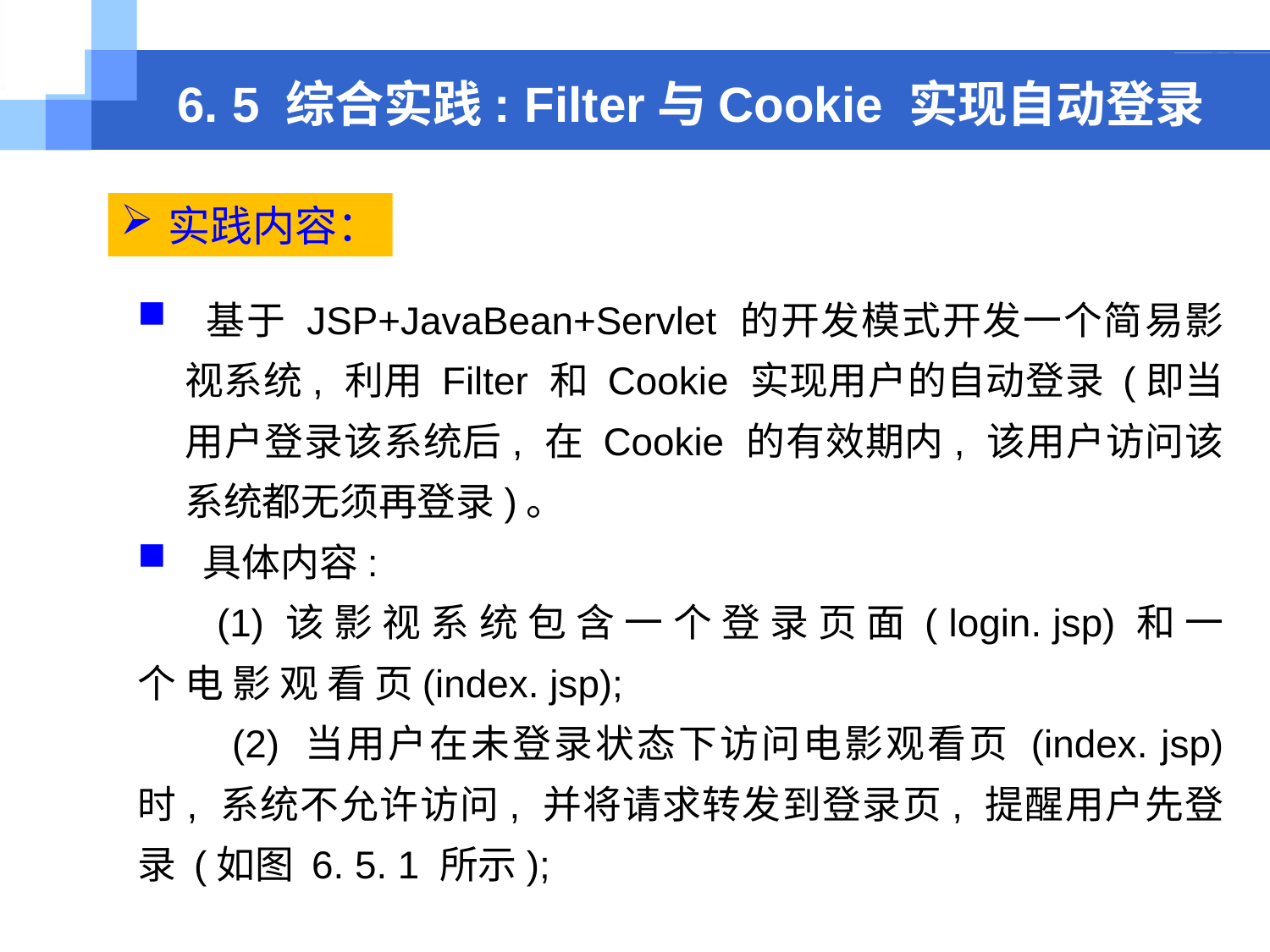

6. 5 综合实践: Filter与Cookie 实现自动登录
实践内容：
 基于 JSP+JavaBean+Servlet 的开发模式开发一个简易影视系统, 利用 Filter 和 Cookie 实现用户的自动登录 (即当用户登录该系统后, 在 Cookie 的有效期内, 该用户访问该系统都无须再登录)。
 具体内容:
       (1) 该 影 视 系 统 包 含 一 个 登 录 页 面 ( login. jsp) 和 一 个 电 影 观 看 页(index. jsp);
       (2) 当用户在未登录状态下访问电影观看页 (index. jsp) 时, 系统不允许访问, 并将请求转发到登录页, 提醒用户先登录 (如图 6. 5. 1 所示);